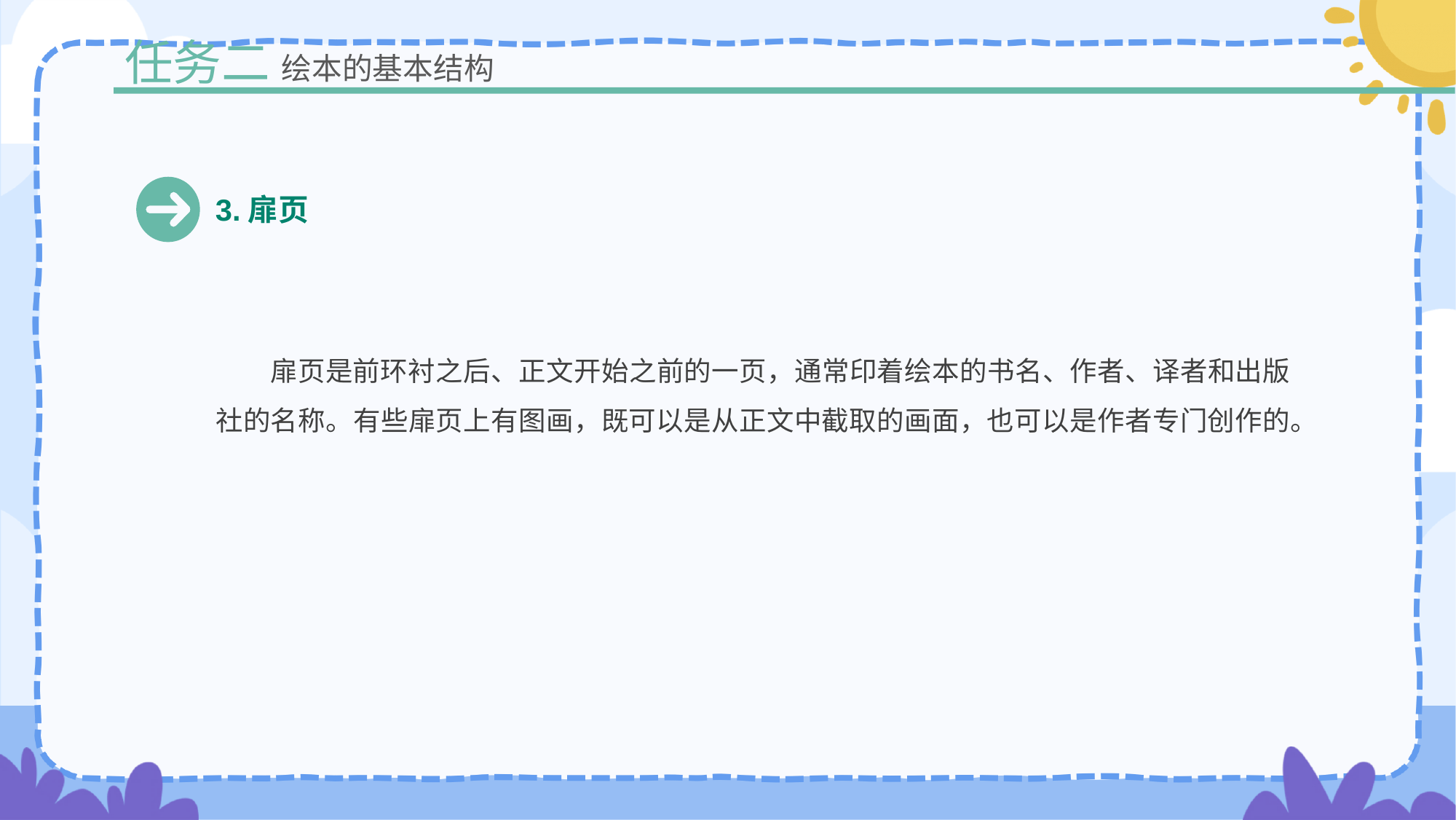

任务二
绘本的基本结构

3.扉页
扉页是前环衬之后、正文开始之前的一页，通常印着绘本的书名、作者、译者和出版社的名称。有些扉页上有图画，既可以是从正文中截取的画面，也可以是作者专门创作的。